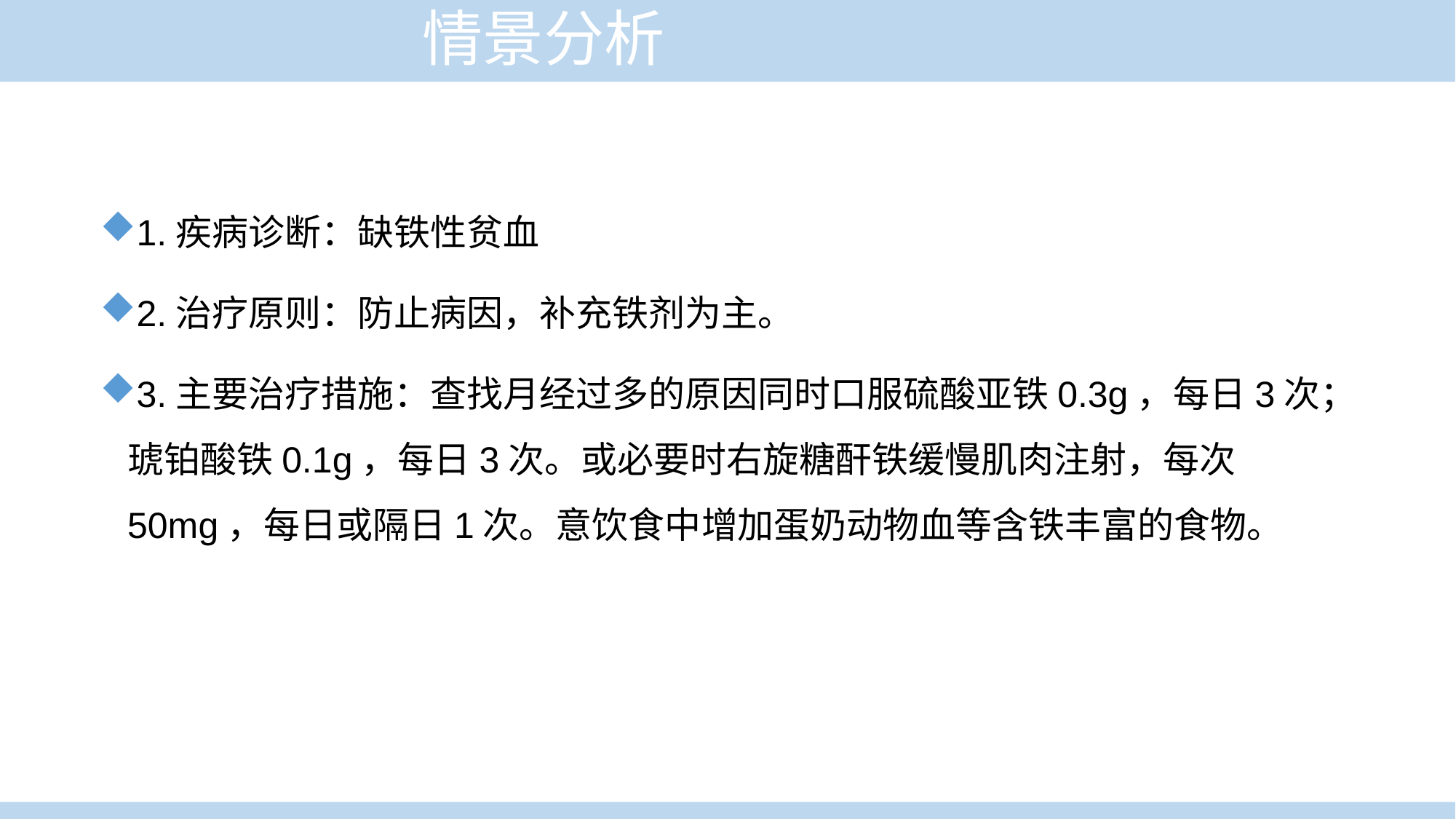

情景分析
1.疾病诊断：缺铁性贫血
2.治疗原则：防止病因，补充铁剂为主。
3.主要治疗措施：查找月经过多的原因同时口服硫酸亚铁0.3g，每日3次；琥铂酸铁0.1g，每日3次。或必要时右旋糖酐铁缓慢肌肉注射，每次50mg，每日或隔日1次。意饮食中增加蛋奶动物血等含铁丰富的食物。